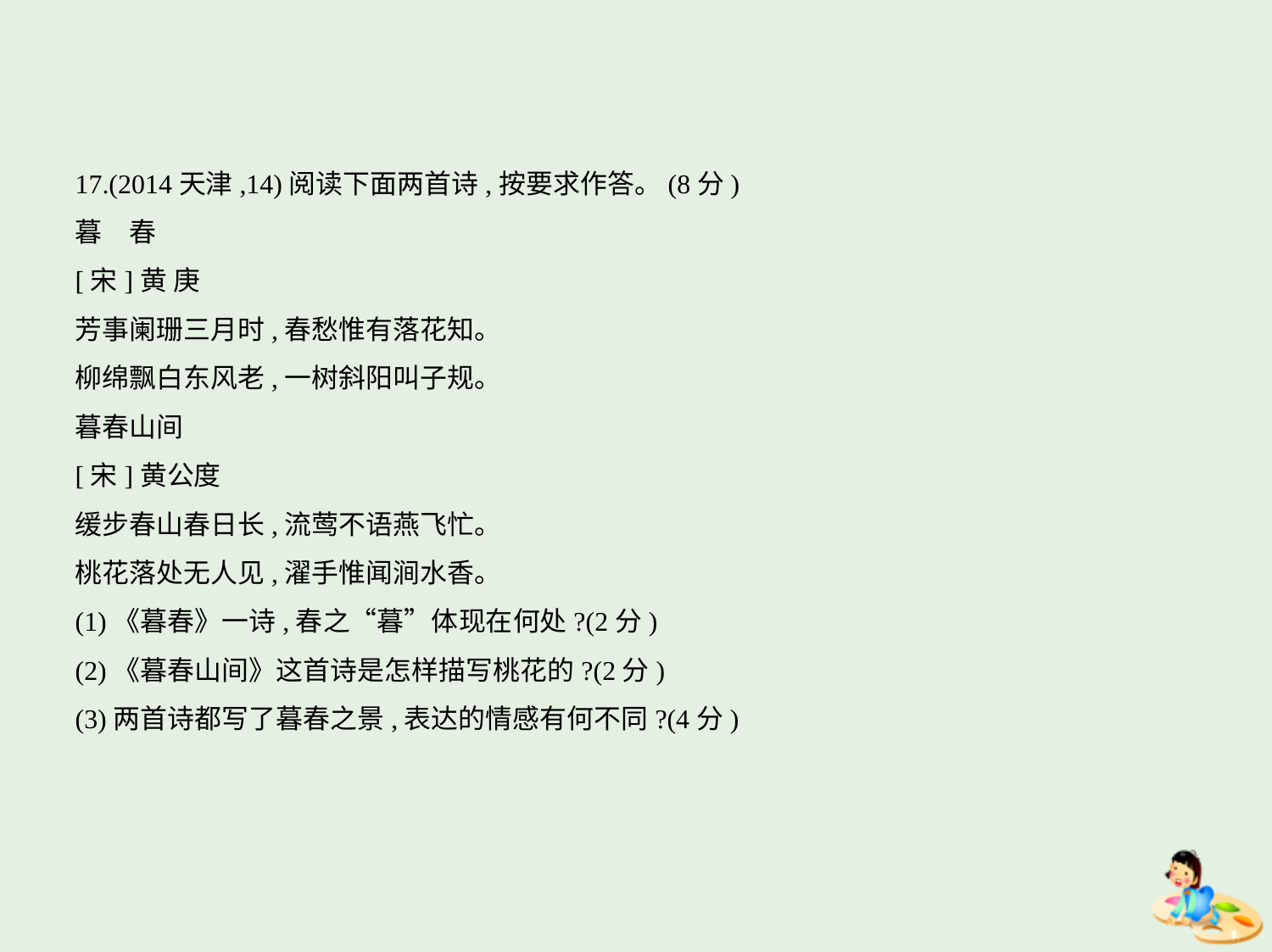

17.(2014天津,14)阅读下面两首诗,按要求作答。(8分)
暮　春
[宋]黄 庚
芳事阑珊三月时,春愁惟有落花知。
柳绵飘白东风老,一树斜阳叫子规。
暮春山间
[宋]黄公度
缓步春山春日长,流莺不语燕飞忙。
桃花落处无人见,濯手惟闻涧水香。
(1)《暮春》一诗,春之“暮”体现在何处?(2分)
(2)《暮春山间》这首诗是怎样描写桃花的?(2分)
(3)两首诗都写了暮春之景,表达的情感有何不同?(4分)